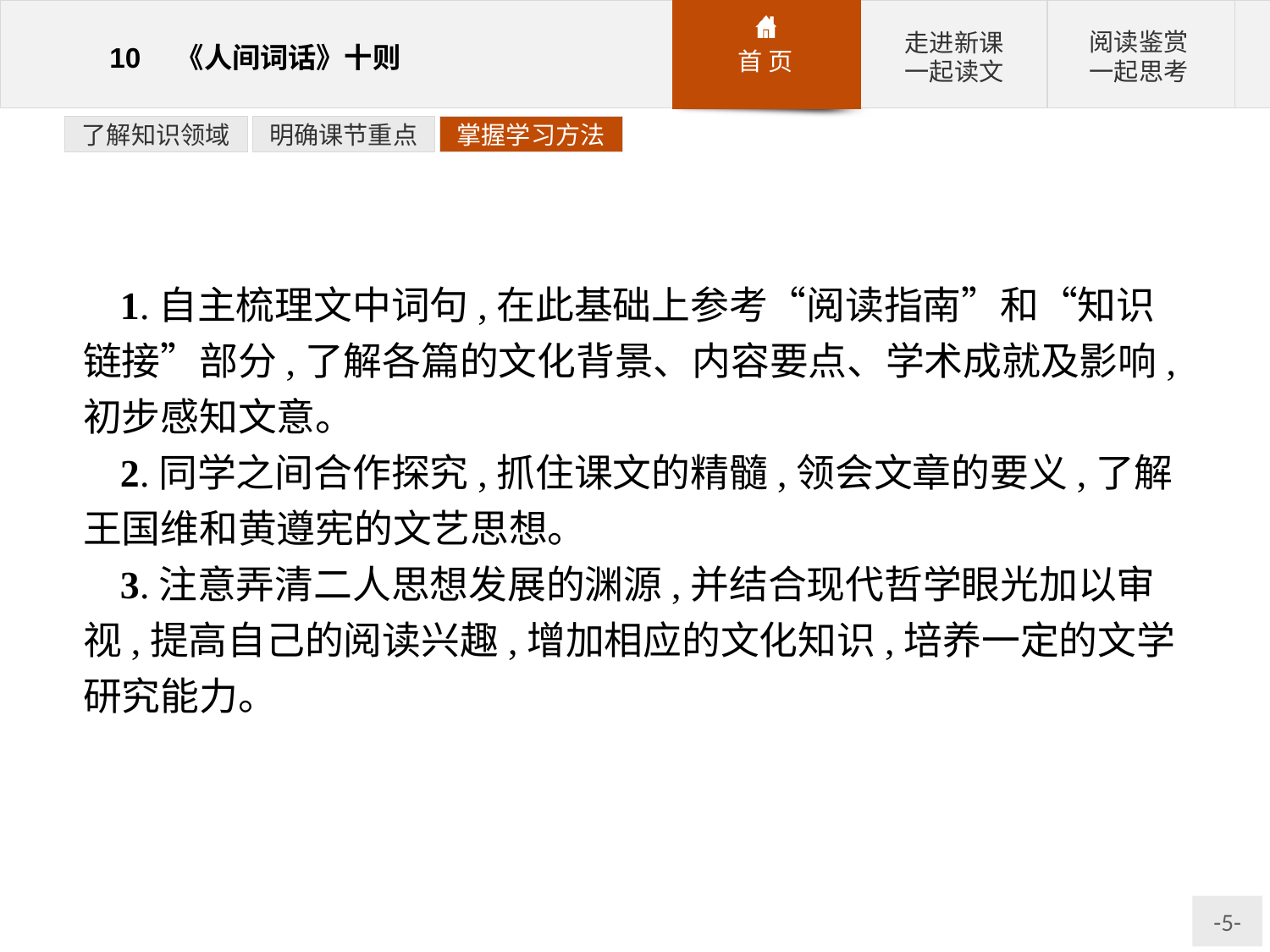

了解知识领域
明确课节重点
掌握学习方法
1.自主梳理文中词句,在此基础上参考“阅读指南”和“知识链接”部分,了解各篇的文化背景、内容要点、学术成就及影响,初步感知文意。
2.同学之间合作探究,抓住课文的精髓,领会文章的要义,了解王国维和黄遵宪的文艺思想。
3.注意弄清二人思想发展的渊源,并结合现代哲学眼光加以审视,提高自己的阅读兴趣,增加相应的文化知识,培养一定的文学研究能力。